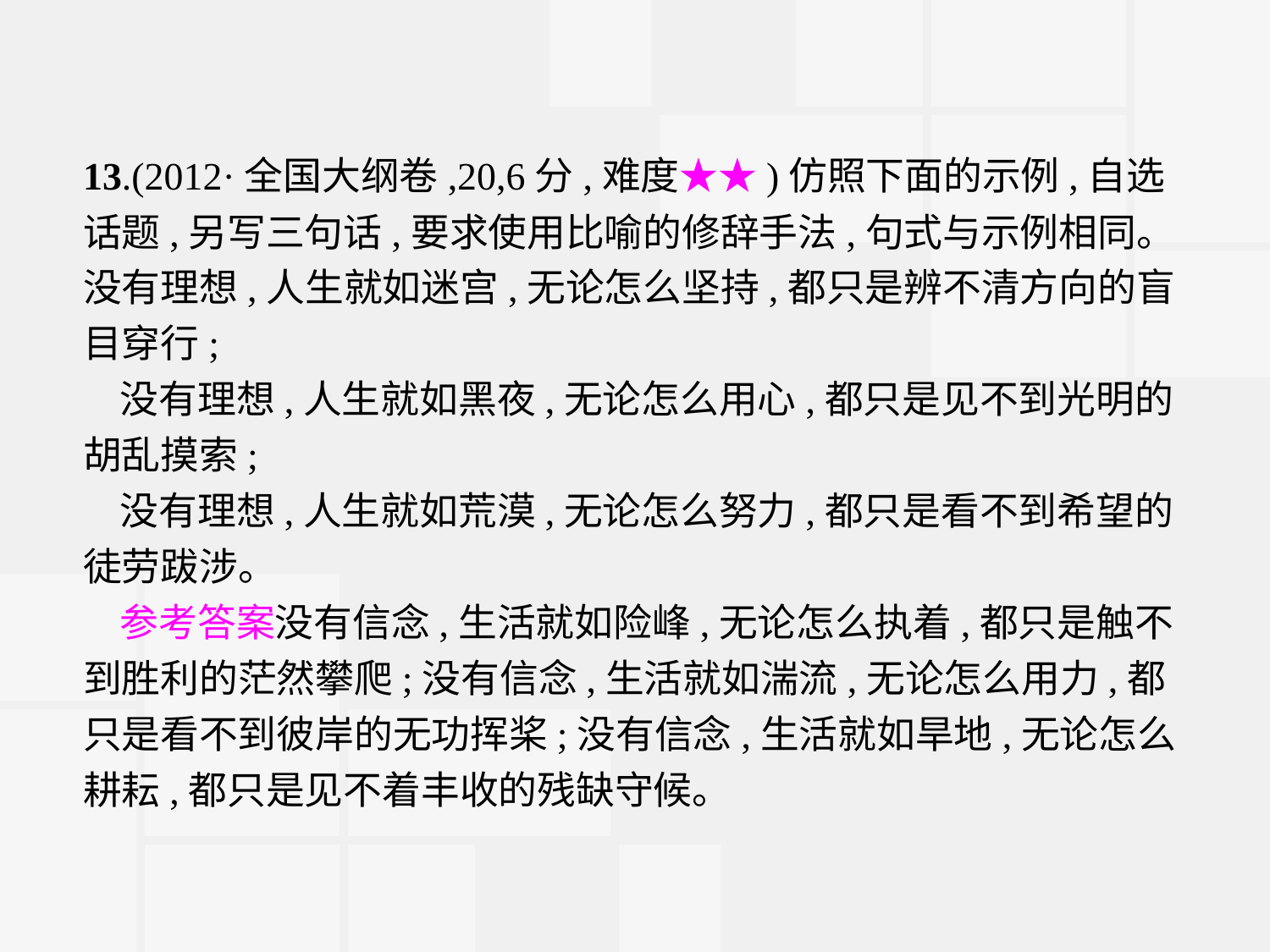

13.(2012·全国大纲卷,20,6分,难度★★)仿照下面的示例,自选话题,另写三句话,要求使用比喻的修辞手法,句式与示例相同。
没有理想,人生就如迷宫,无论怎么坚持,都只是辨不清方向的盲目穿行;
没有理想,人生就如黑夜,无论怎么用心,都只是见不到光明的胡乱摸索;
没有理想,人生就如荒漠,无论怎么努力,都只是看不到希望的徒劳跋涉。
参考答案没有信念,生活就如险峰,无论怎么执着,都只是触不到胜利的茫然攀爬;没有信念,生活就如湍流,无论怎么用力,都只是看不到彼岸的无功挥桨;没有信念,生活就如旱地,无论怎么耕耘,都只是见不着丰收的残缺守候。